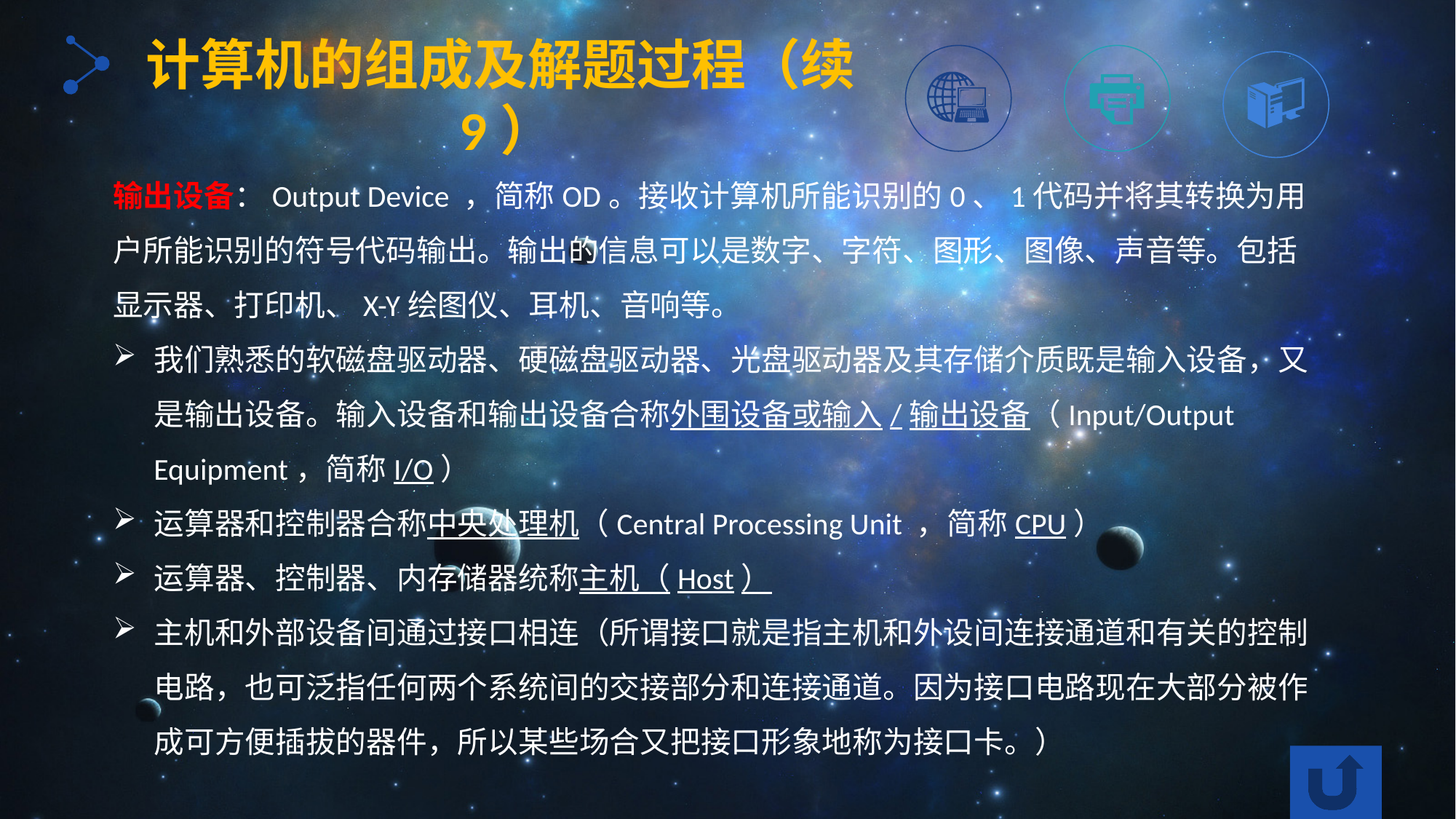

计算机的组成及解题过程（续9）

输出设备：Output Device ，简称OD。接收计算机所能识别的0、1代码并将其转换为用户所能识别的符号代码输出。输出的信息可以是数字、字符、图形、图像、声音等。包括显示器、打印机、X-Y绘图仪、耳机、音响等。
我们熟悉的软磁盘驱动器、硬磁盘驱动器、光盘驱动器及其存储介质既是输入设备，又是输出设备。输入设备和输出设备合称外围设备或输入/输出设备（Input/Output Equipment，简称I/O）
运算器和控制器合称中央处理机（Central Processing Unit ，简称CPU）
运算器、控制器、内存储器统称主机（Host）
主机和外部设备间通过接口相连（所谓接口就是指主机和外设间连接通道和有关的控制电路，也可泛指任何两个系统间的交接部分和连接通道。因为接口电路现在大部分被作成可方便插拔的器件，所以某些场合又把接口形象地称为接口卡。）